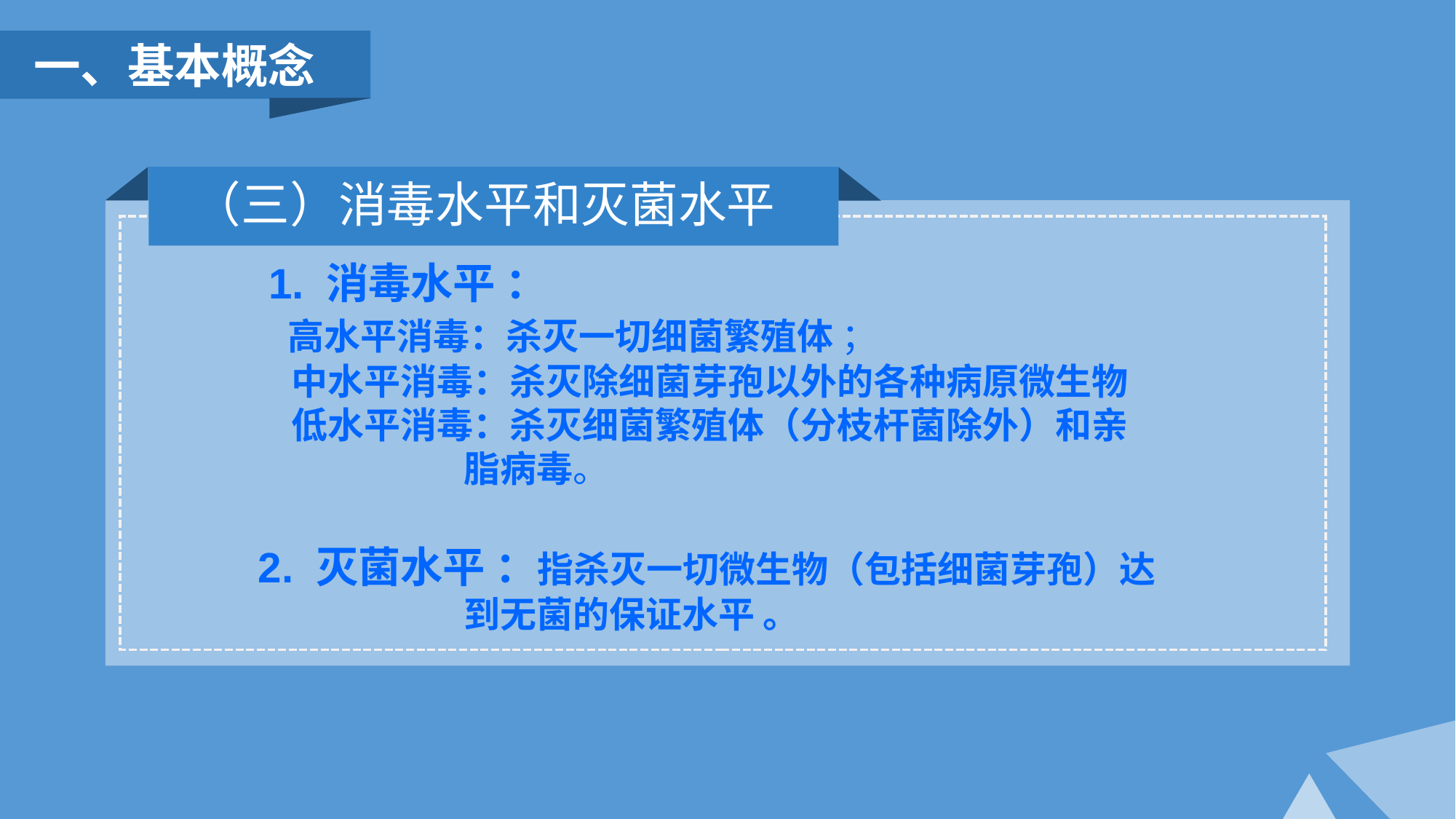

一、基本概念

（三）消毒水平和灭菌水平

 1. 消毒水平 ：
  高水平消毒：杀灭一切细菌繁殖体 ；
   中水平消毒：杀灭除细菌芽孢以外的各种病原微生物
   低水平消毒：杀灭细菌繁殖体（分枝杆菌除外）和亲
                        脂病毒。

2. 灭菌水平 ：指杀灭一切微生物（包括细菌芽孢）达
                        到无菌的保证水平 。